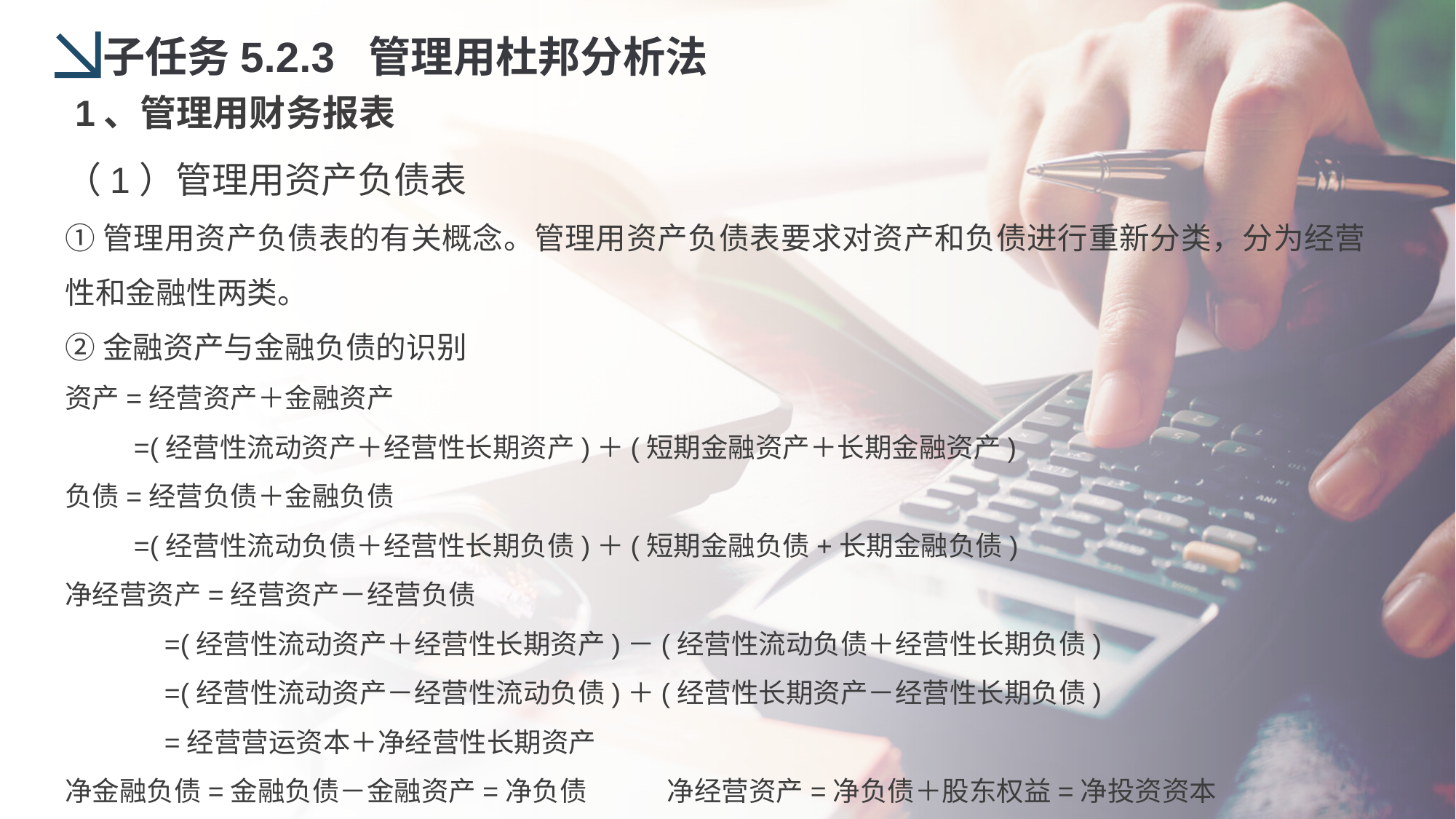

子任务5.2.3  管理用杜邦分析法

1、管理用财务报表
（1）管理用资产负债表
①管理用资产负债表的有关概念。管理用资产负债表要求对资产和负债进行重新分类，分为经营性和金融性两类。
②金融资产与金融负债的识别
资产=经营资产＋金融资产
         =(经营性流动资产＋经营性长期资产)＋(短期金融资产＋长期金融资产)
负债=经营负债＋金融负债
         =(经营性流动负债＋经营性长期负债)＋(短期金融负债+长期金融负债)
净经营资产=经营资产－经营负债
             =(经营性流动资产＋经营性长期资产)－(经营性流动负债＋经营性长期负债)
             =(经营性流动资产－经营性流动负债)＋(经营性长期资产－经营性长期负债)
             =经营营运资本＋净经营性长期资产
净金融负债=金融负债－金融资产=净负债             净经营资产=净负债＋股东权益=净投资资本